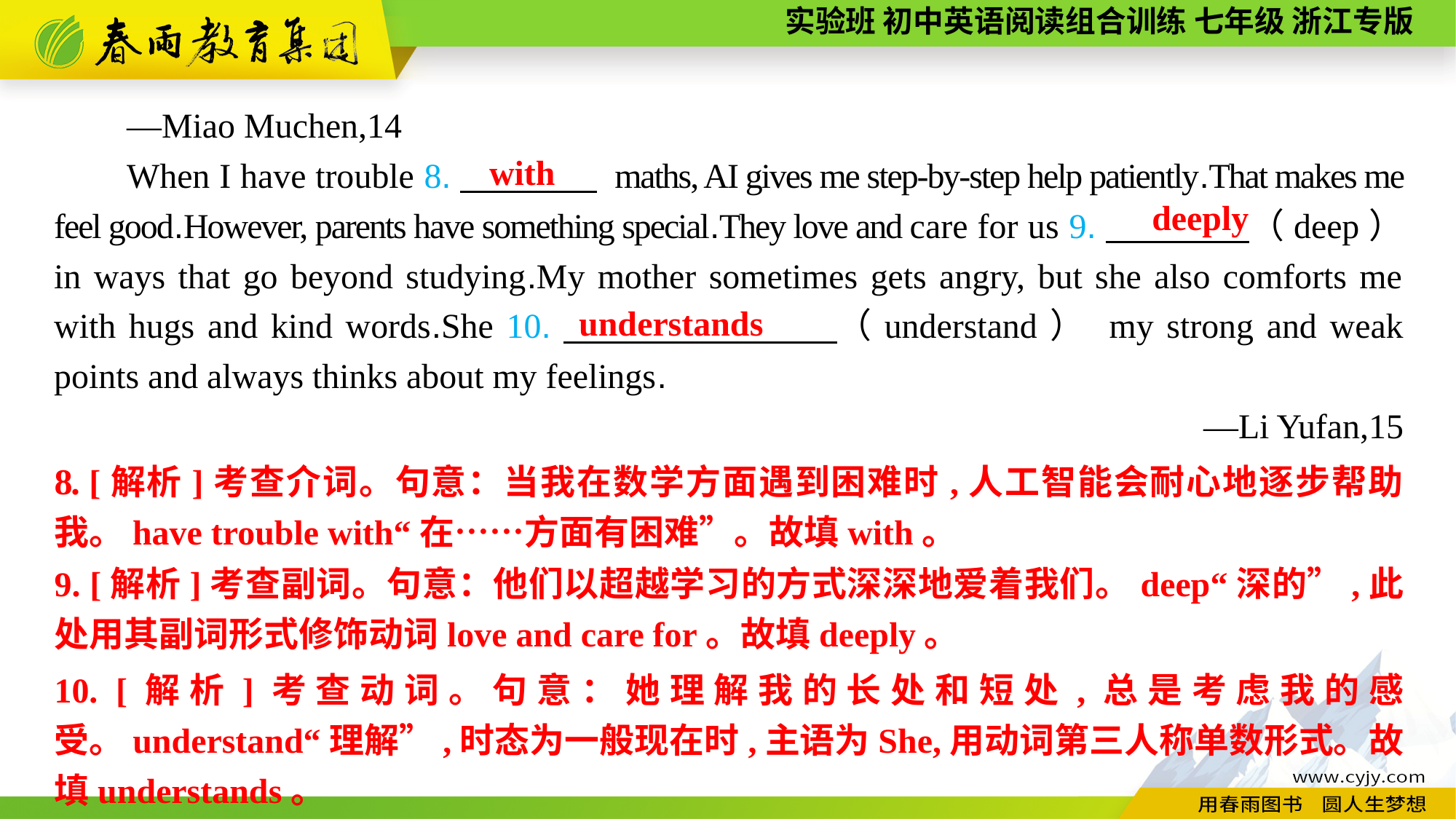

—Miao Muchen,14
When I have trouble 8.　　　　 maths, AI gives me step-by-step help patiently.That makes me feel good.However, parents have something special.They love and care for us 9.　　　　（deep） in ways that go beyond studying.My mother sometimes gets angry, but she also comforts me with hugs and kind words.She 10.　　　　　　　（understand） my strong and weak points and always thinks about my feelings.
—Li Yufan,15
with
deeply
understands
8. [解析]考查介词。句意：当我在数学方面遇到困难时,人工智能会耐心地逐步帮助我。have trouble with“在……方面有困难”。故填with。
9. [解析]考查副词。句意：他们以超越学习的方式深深地爱着我们。deep“深的”,此处用其副词形式修饰动词love and care for。故填deeply。
10. [解析]考查动词。句意：她理解我的长处和短处,总是考虑我的感受。understand“理解”,时态为一般现在时,主语为She,用动词第三人称单数形式。故填understands。